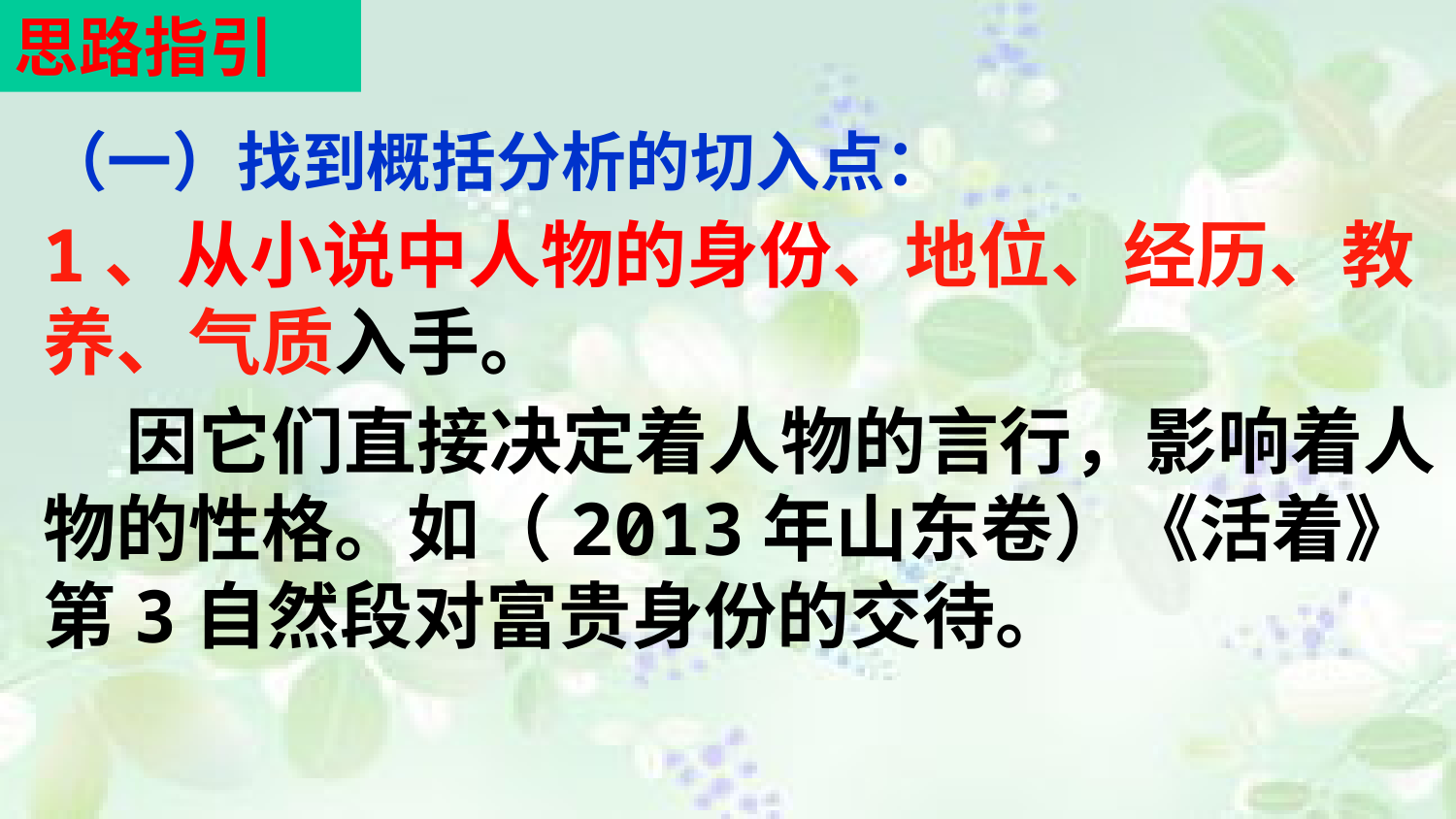

思路指引
（一）找到概括分析的切入点：
1、从小说中人物的身份、地位、经历、教养、气质入手。
    因它们直接决定着人物的言行，影响着人物的性格。如（2013年山东卷）《活着》第3自然段对富贵身份的交待。